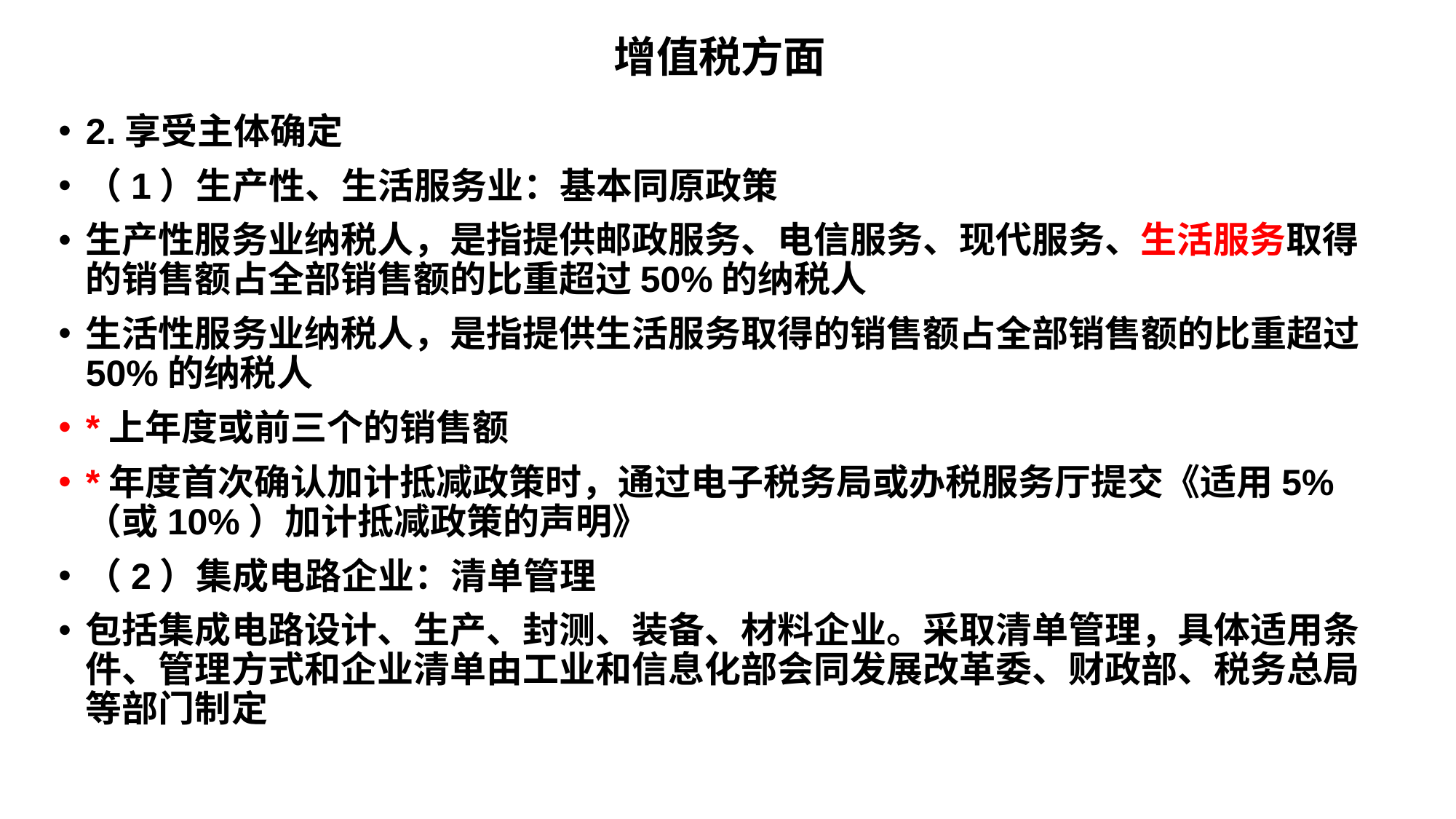

# 增值税方面
2.享受主体确定
（1）生产性、生活服务业：基本同原政策
生产性服务业纳税人，是指提供邮政服务、电信服务、现代服务、生活服务取得的销售额占全部销售额的比重超过50%的纳税人
生活性服务业纳税人，是指提供生活服务取得的销售额占全部销售额的比重超过50%的纳税人
*上年度或前三个的销售额
*年度首次确认加计抵减政策时，通过电子税务局或办税服务厅提交《适用5%（或10%）加计抵减政策的声明》
（2）集成电路企业：清单管理
包括集成电路设计、生产、封测、装备、材料企业。采取清单管理，具体适用条件、管理方式和企业清单由工业和信息化部会同发展改革委、财政部、税务总局等部门制定